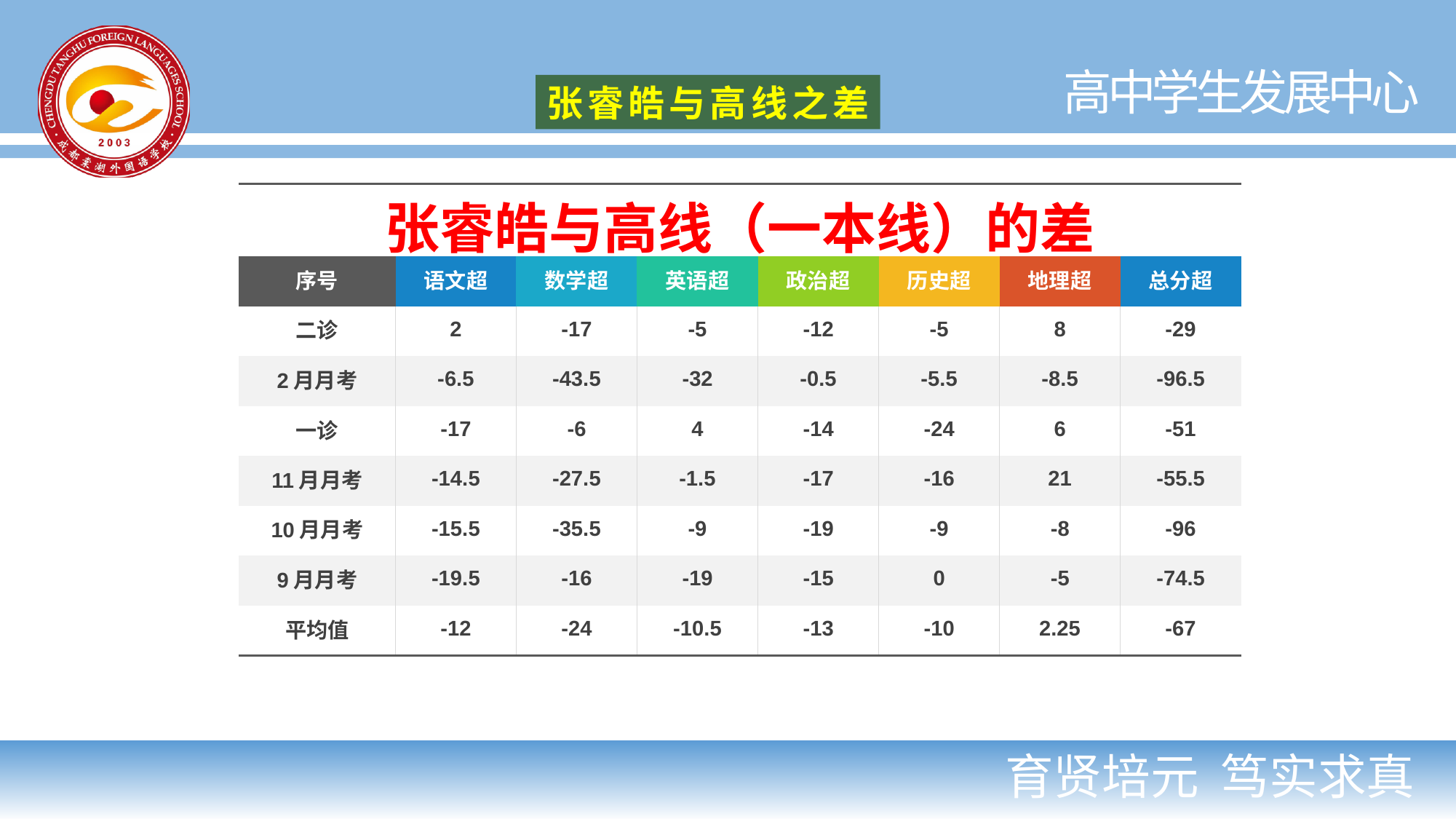

张睿皓与高线之差
| 张睿皓与高线（一本线）的差 |  |  |  |  |  |  |  |
| --- | --- | --- | --- | --- | --- | --- | --- |
| 序号 | 语文超 | 数学超 | 英语超 | 政治超 | 历史超 | 地理超 | 总分超 |
| 二诊 | 2 | -17 | -5 | -12 | -5 | 8 | -29 |
| 2月月考 | -6.5 | -43.5 | -32 | -0.5 | -5.5 | -8.5 | -96.5 |
| 一诊 | -17 | -6 | 4 | -14 | -24 | 6 | -51 |
| 11月月考 | -14.5 | -27.5 | -1.5 | -17 | -16 | 21 | -55.5 |
| 10月月考 | -15.5 | -35.5 | -9 | -19 | -9 | -8 | -96 |
| 9月月考 | -19.5 | -16 | -19 | -15 | 0 | -5 | -74.5 |
| 平均值 | -12 | -24 | -10.5 | -13 | -10 | 2.25 | -67 |